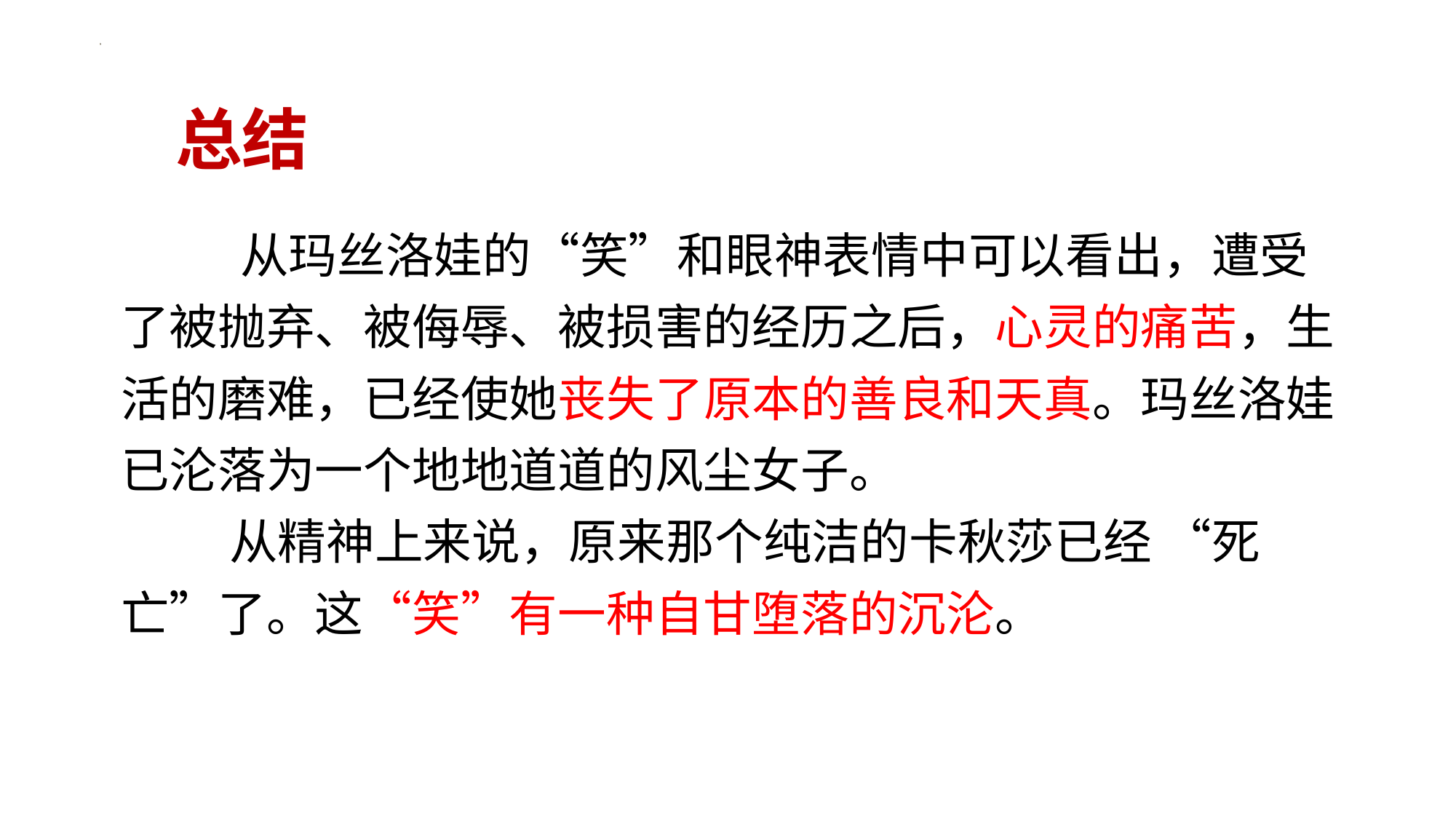

总结
  从玛丝洛娃的“笑”和眼神表情中可以看出，遭受了被抛弃、被侮辱、被损害的经历之后，心灵的痛苦，生活的磨难，已经使她丧失了原本的善良和天真。玛丝洛娃已沦落为一个地地道道的风尘女子。
 从精神上来说，原来那个纯洁的卡秋莎已经 “死亡”了。这“笑”有一种自甘堕落的沉沦。